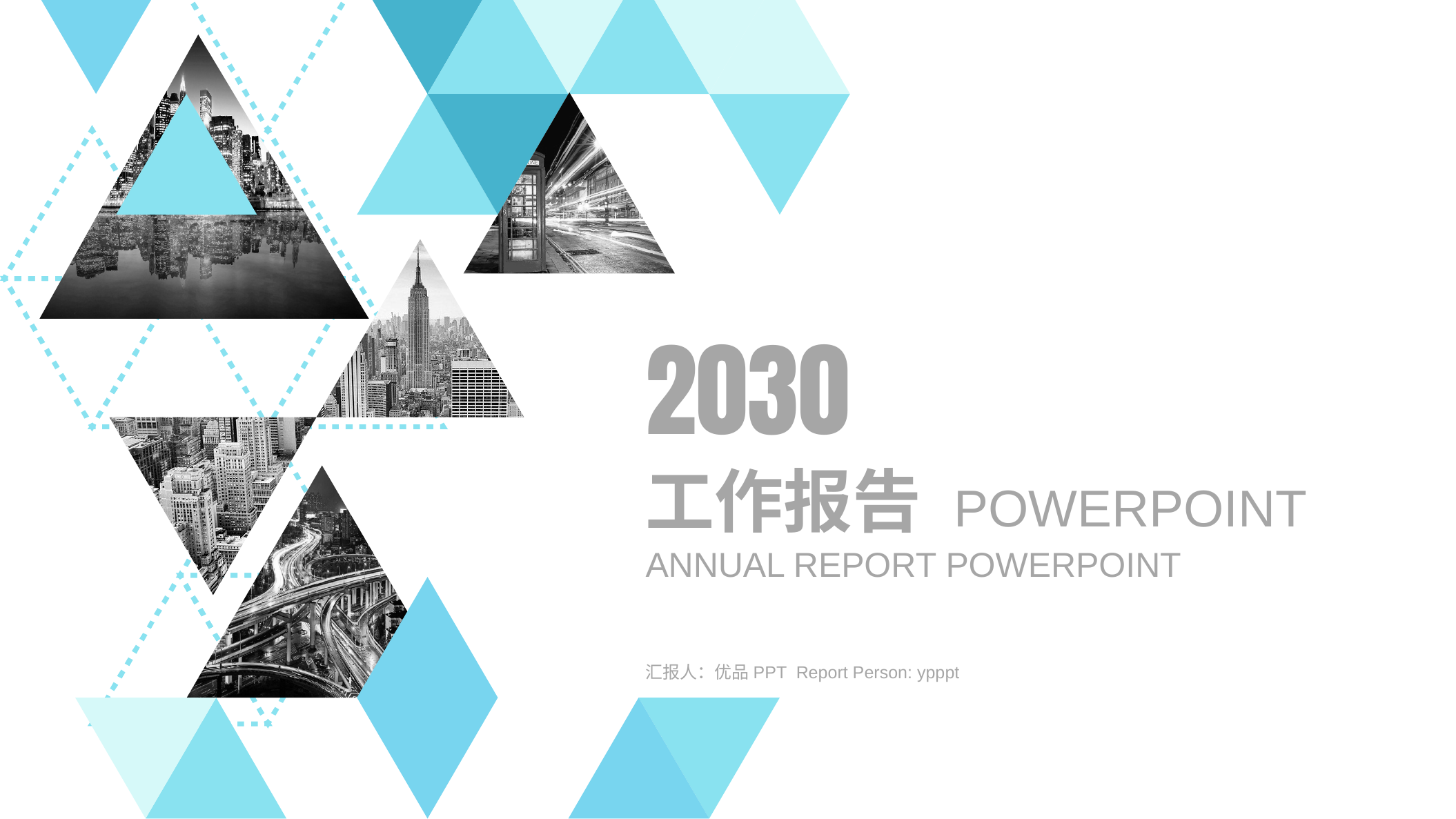

2030

工作报告 POWERPOINT

ANNUAL REPORT POWERPOINT

汇报人：优品PPT  Report Person: ypppt